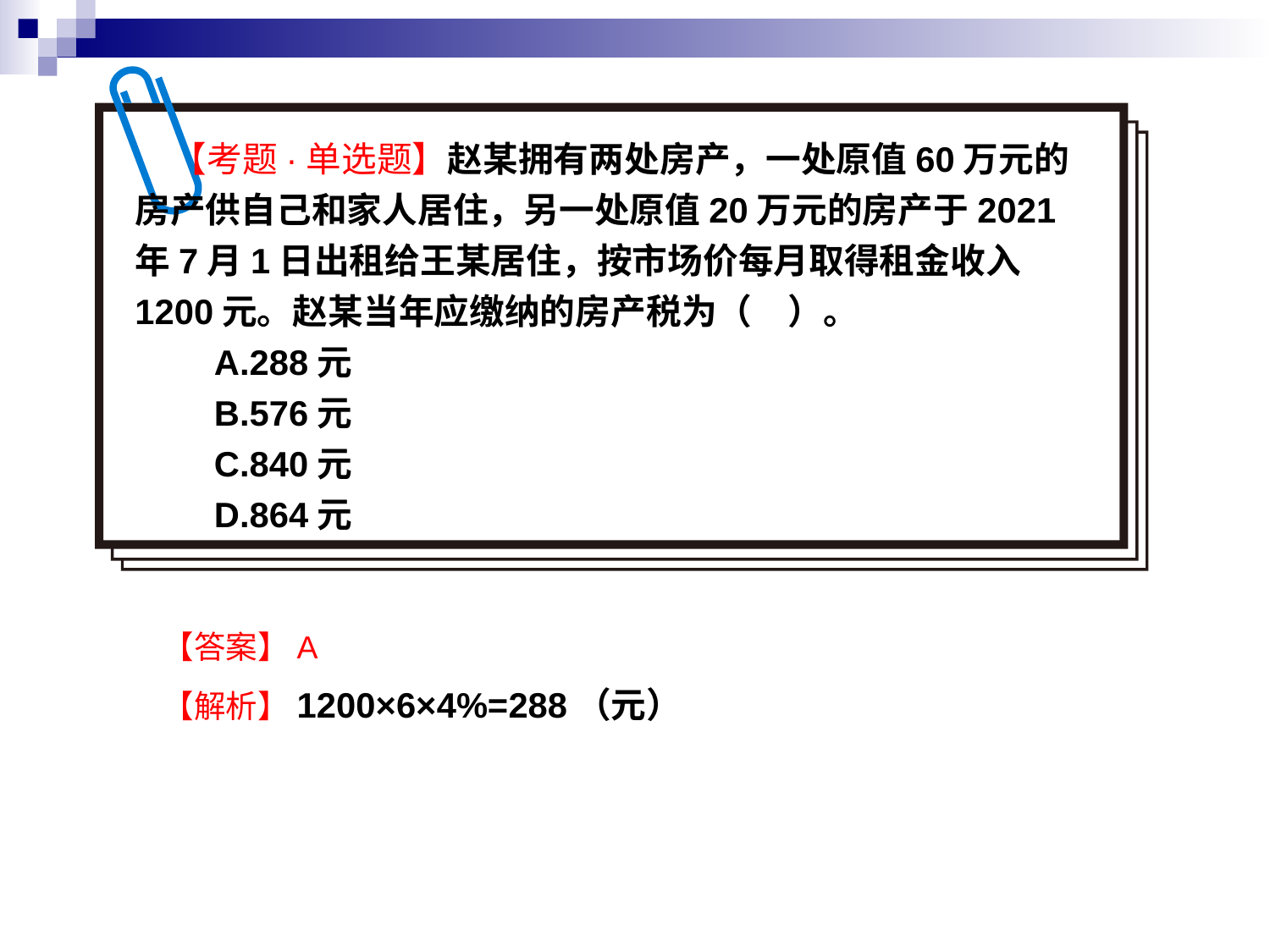

【考题·单选题】赵某拥有两处房产，一处原值60万元的房产供自己和家人居住，另一处原值20万元的房产于2021年7月1日出租给王某居住，按市场价每月取得租金收入1200元。赵某当年应缴纳的房产税为（　）。
　　A.288元
　　B.576元
　　C.840元
　　D.864元
【答案】A
【解析】1200×6×4%=288（元）